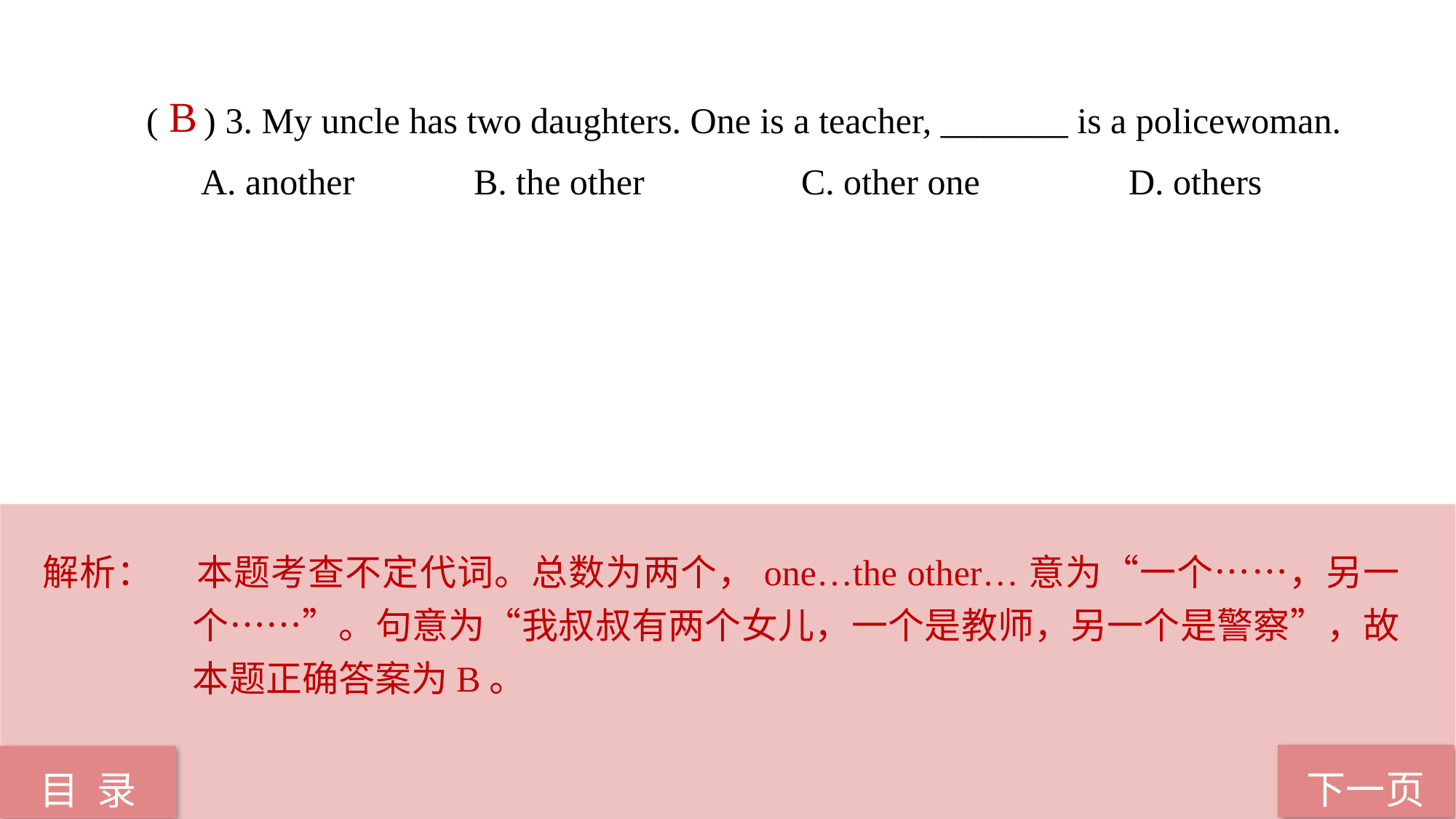

(     ) 3. My uncle has two daughters. One is a teacher, _______ is a policewoman.
A. another 		B. the other 		C. other one 		D. others
  B
解析：	本题考查不定代词。总数为两个，one…the other…意为“一个……，另一个……”。句意为“我叔叔有两个女儿，一个是教师，另一个是警察”，故本题正确答案为B。